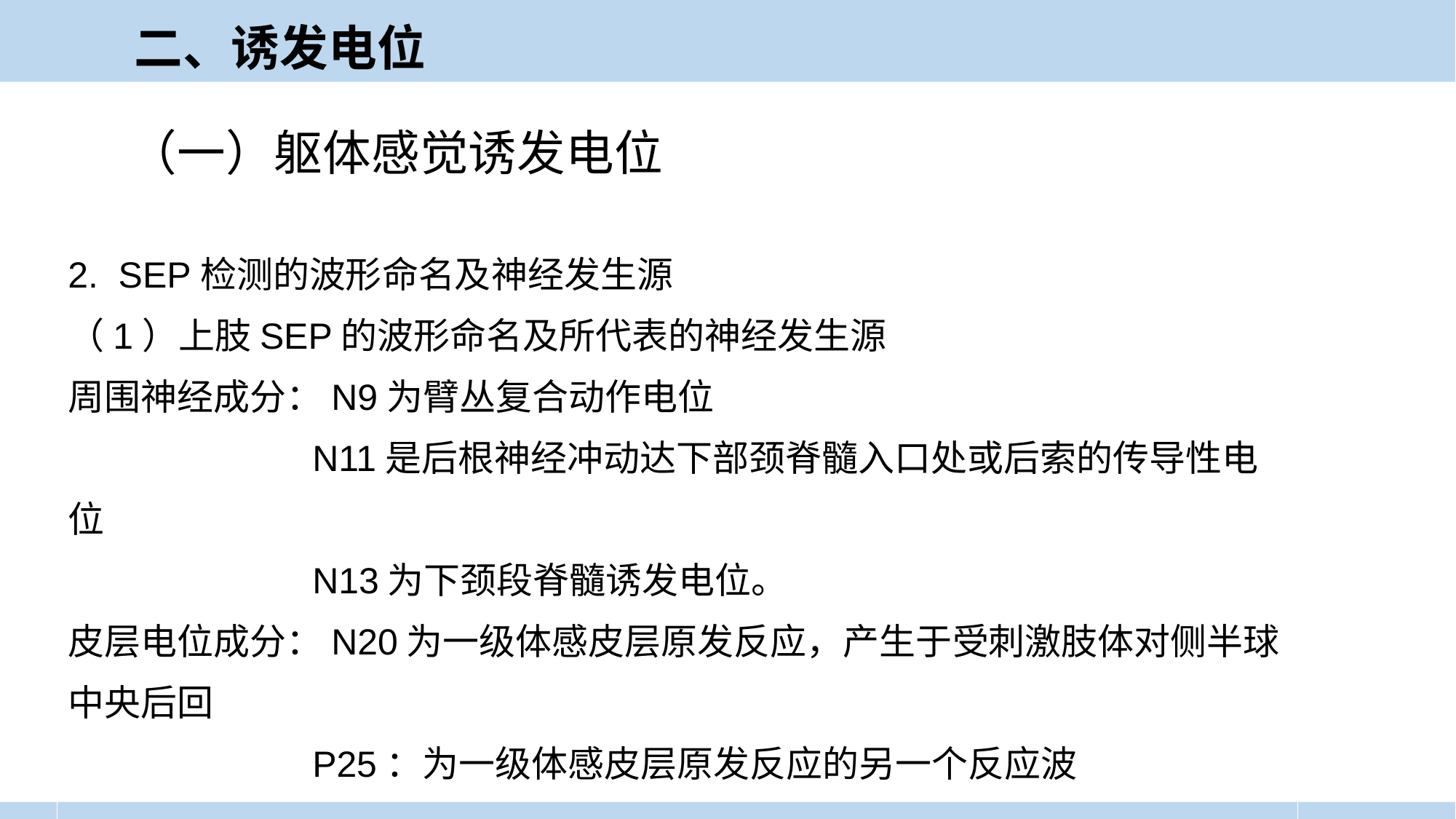

二、诱发电位
（一）躯体感觉诱发电位
2.  SEP检测的波形命名及神经发生源
（1）上肢SEP的波形命名及所代表的神经发生源
周围神经成分：N9为臂丛复合动作电位
                        N11是后根神经冲动达下部颈脊髓入口处或后索的传导性电位
                        N13为下颈段脊髓诱发电位。
皮层电位成分：N20为一级体感皮层原发反应，产生于受刺激肢体对侧半球中央后回
                        P25：为一级体感皮层原发反应的另一个反应波